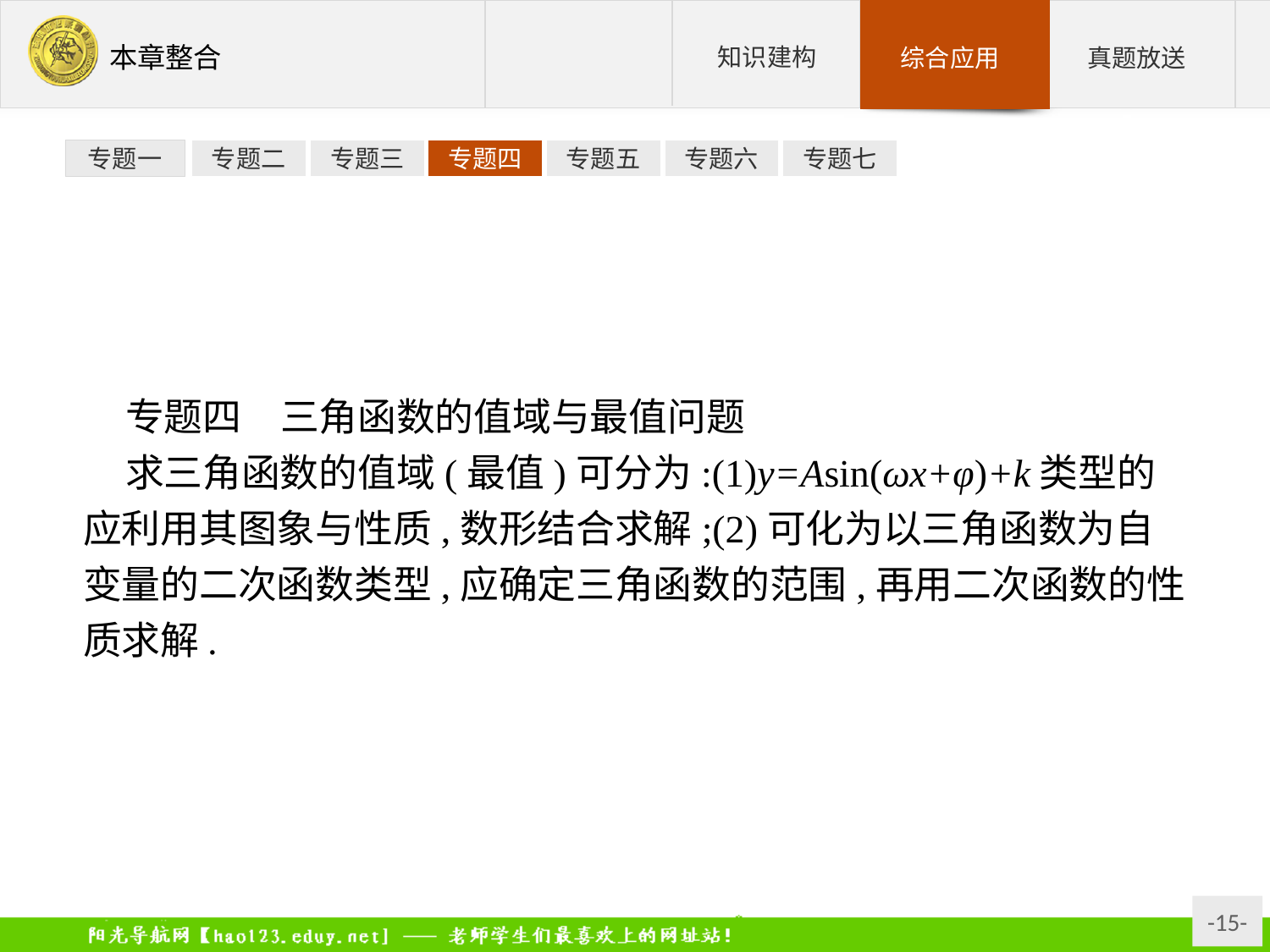

专题一
专题二
专题三
专题四
专题五
专题六
专题七
专题四　三角函数的值域与最值问题
求三角函数的值域(最值)可分为:(1)y=Asin(ωx+φ)+k类型的应利用其图象与性质,数形结合求解;(2)可化为以三角函数为自变量的二次函数类型,应确定三角函数的范围,再用二次函数的性质求解.